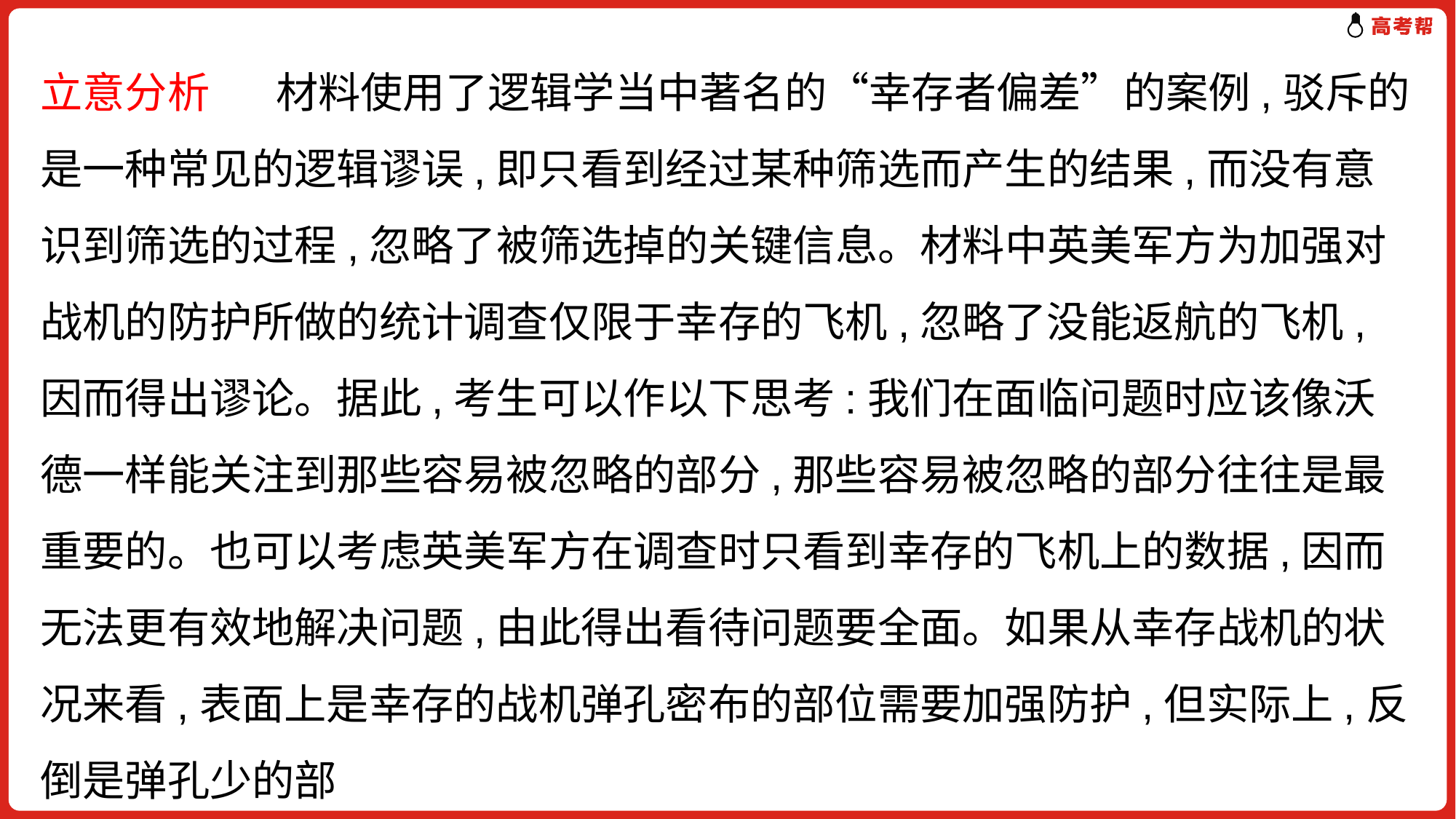

立意分析       材料使用了逻辑学当中著名的“幸存者偏差”的案例,驳斥的是一种常见的逻辑谬误,即只看到经过某种筛选而产生的结果,而没有意识到筛选的过程,忽略了被筛选掉的关键信息。材料中英美军方为加强对战机的防护所做的统计调查仅限于幸存的飞机,忽略了没能返航的飞机,因而得出谬论。据此,考生可以作以下思考:我们在面临问题时应该像沃德一样能关注到那些容易被忽略的部分,那些容易被忽略的部分往往是最重要的。也可以考虑英美军方在调查时只看到幸存的飞机上的数据,因而无法更有效地解决问题,由此得出看待问题要全面。如果从幸存战机的状况来看,表面上是幸存的战机弹孔密布的部位需要加强防护,但实际上,反倒是弹孔少的部